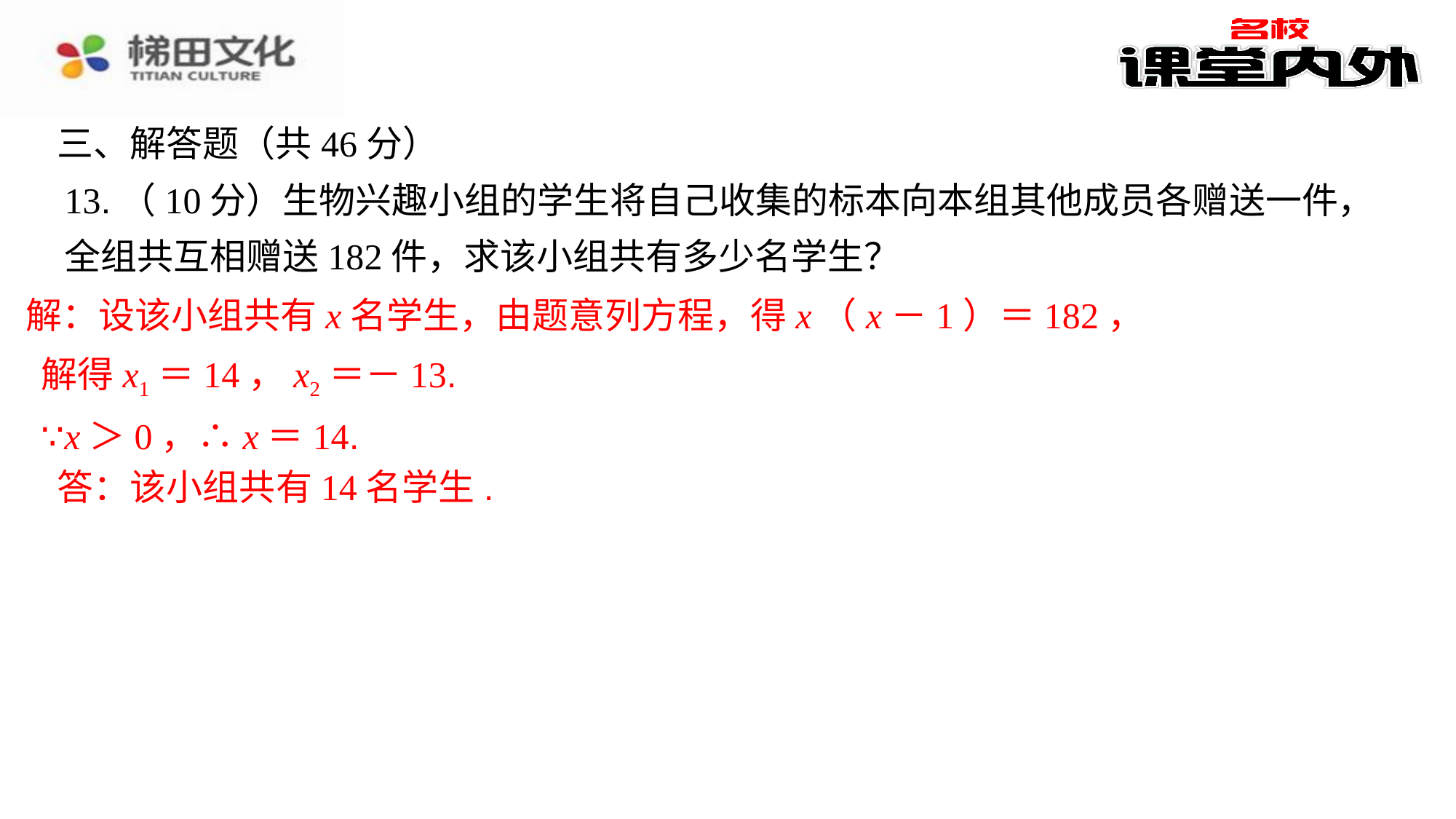

三、解答题（共46分）
13.（10分）生物兴趣小组的学生将自己收集的标本向本组其他成员各赠送一件，全组共互相赠送182件，求该小组共有多少名学生？
解：设该小组共有x名学生，由题意列方程，得x（x－1）＝182，
解得x1＝14，x2＝－13.
∵x＞0，∴x＝14.
答：该小组共有14名学生.